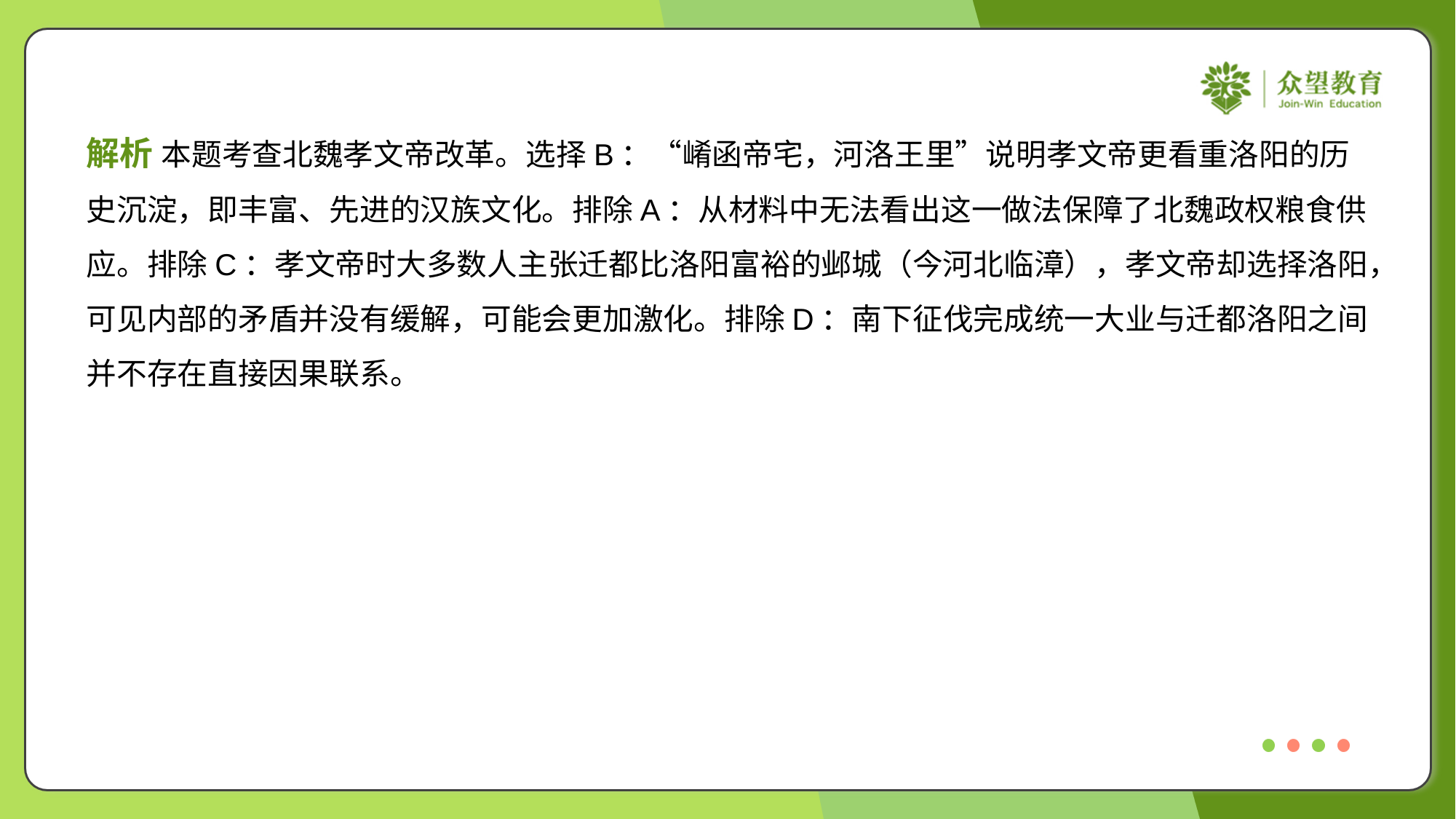

解析 本题考查北魏孝文帝改革。选择B：“崤函帝宅，河洛王里”说明孝文帝更看重洛阳的历
史沉淀，即丰富、先进的汉族文化。排除A：从材料中无法看出这一做法保障了北魏政权粮食供
应。排除C：孝文帝时大多数人主张迁都比洛阳富裕的邺城（今河北临漳），孝文帝却选择洛阳，
可见内部的矛盾并没有缓解，可能会更加激化。排除D：南下征伐完成统一大业与迁都洛阳之间
并不存在直接因果联系。